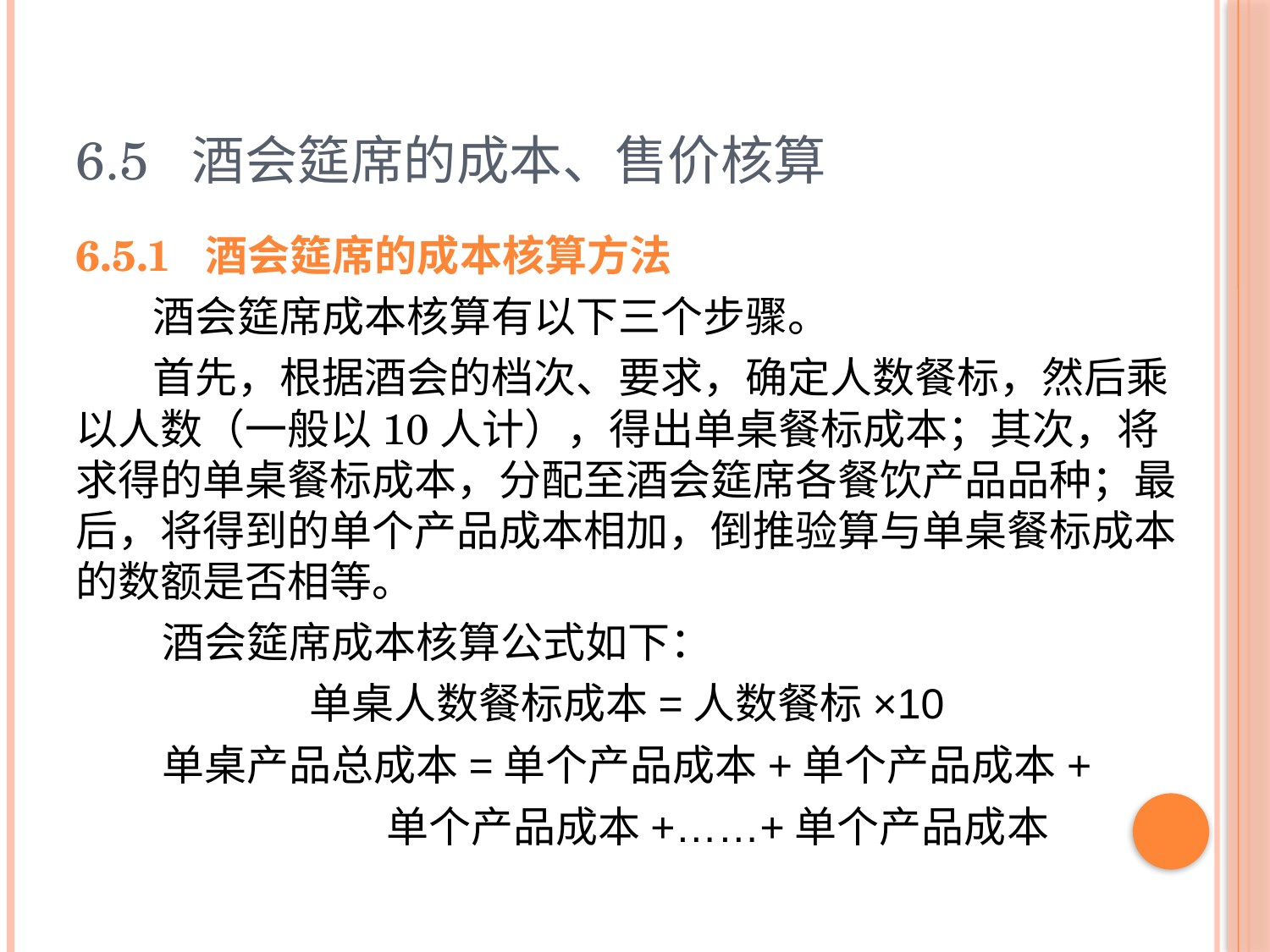

# 6.5  酒会筵席的成本、售价核算
6.5.1  酒会筵席的成本核算方法
       酒会筵席成本核算有以下三个步骤。
       首先，根据酒会的档次、要求，确定人数餐标，然后乘以人数（一般以10人计），得出单桌餐标成本；其次，将求得的单桌餐标成本，分配至酒会筵席各餐饮产品品种；最后，将得到的单个产品成本相加，倒推验算与单桌餐标成本的数额是否相等。
        酒会筵席成本核算公式如下：
单桌人数餐标成本=人数餐标×10
单桌产品总成本=单个产品成本+单个产品成本+
                  单个产品成本+……+单个产品成本